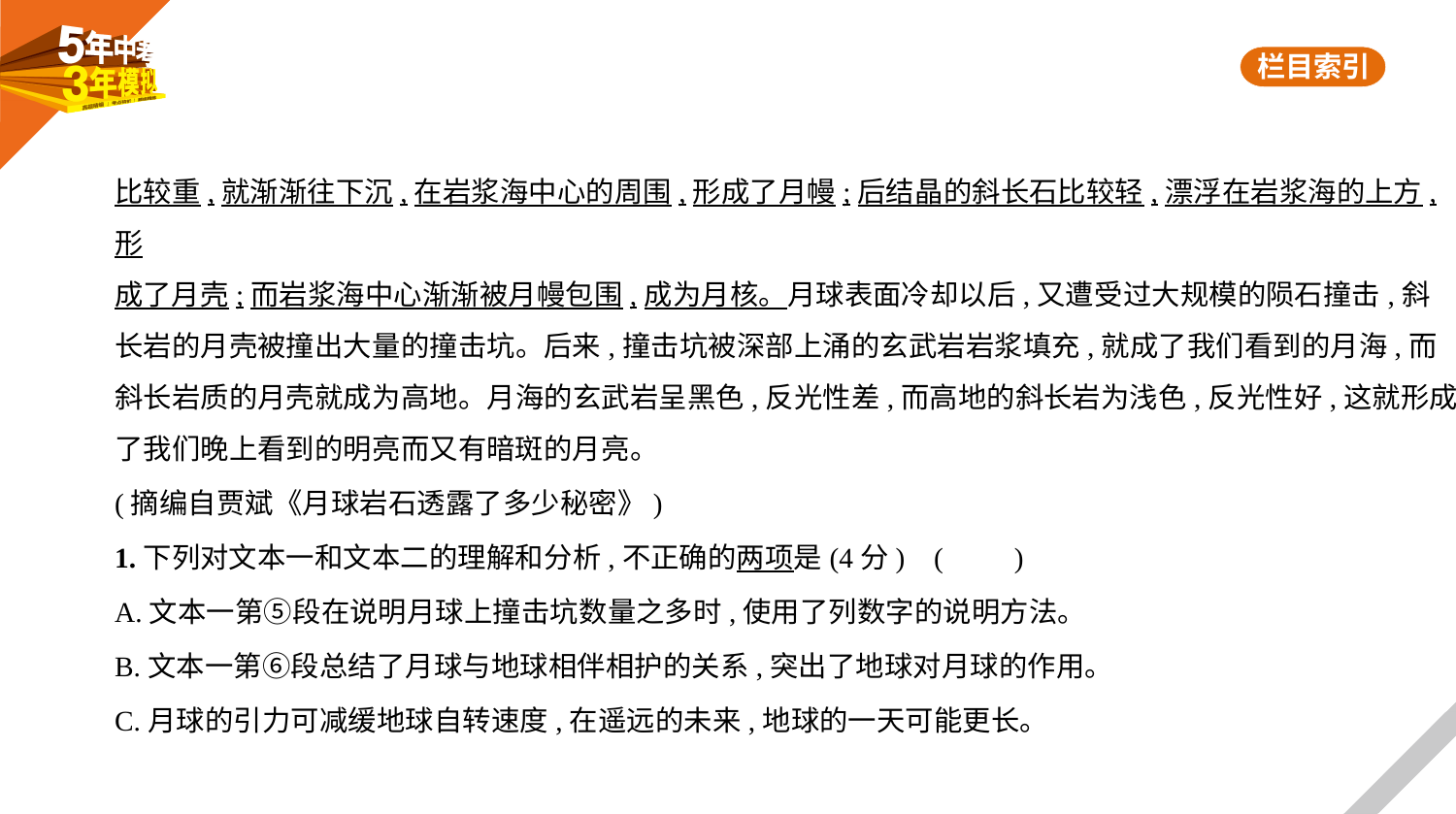

比较重,就渐渐往下沉,在岩浆海中心的周围,形成了月幔;后结晶的斜长石比较轻,漂浮在岩浆海的上方,形
成了月壳;而岩浆海中心渐渐被月幔包围,成为月核。月球表面冷却以后,又遭受过大规模的陨石撞击,斜
长岩的月壳被撞出大量的撞击坑。后来,撞击坑被深部上涌的玄武岩岩浆填充,就成了我们看到的月海,而
斜长岩质的月壳就成为高地。月海的玄武岩呈黑色,反光性差,而高地的斜长岩为浅色,反光性好,这就形成
了我们晚上看到的明亮而又有暗斑的月亮。
(摘编自贾斌《月球岩石透露了多少秘密》)
1.下列对文本一和文本二的理解和分析,不正确的两项是(4分) (　　)
A.文本一第⑤段在说明月球上撞击坑数量之多时,使用了列数字的说明方法。
B.文本一第⑥段总结了月球与地球相伴相护的关系,突出了地球对月球的作用。
C.月球的引力可减缓地球自转速度,在遥远的未来,地球的一天可能更长。